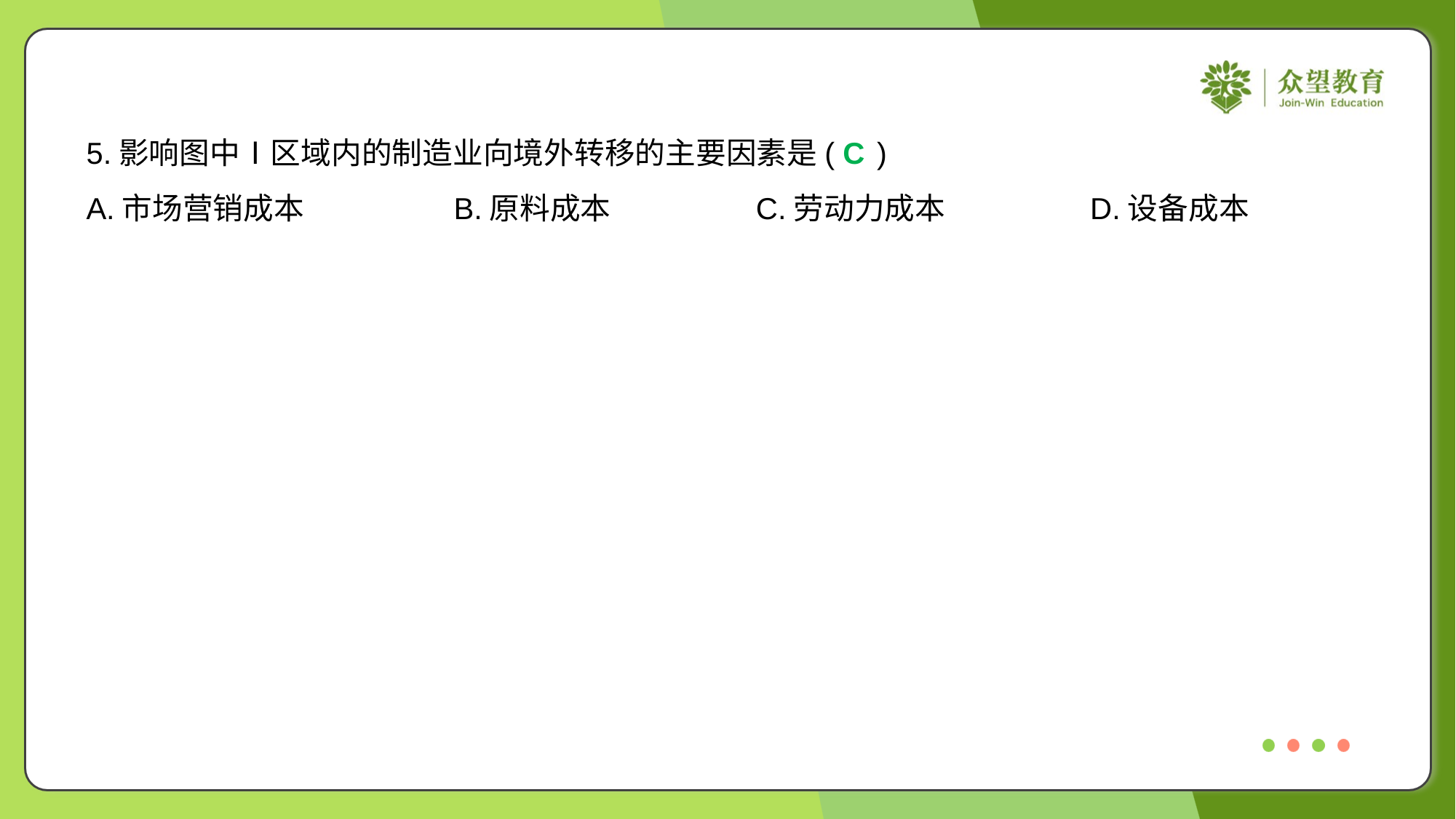

5.影响图中Ⅰ区域内的制造业向境外转移的主要因素是(     )
C
A.市场营销成本	B.原料成本	C.劳动力成本	D.设备成本